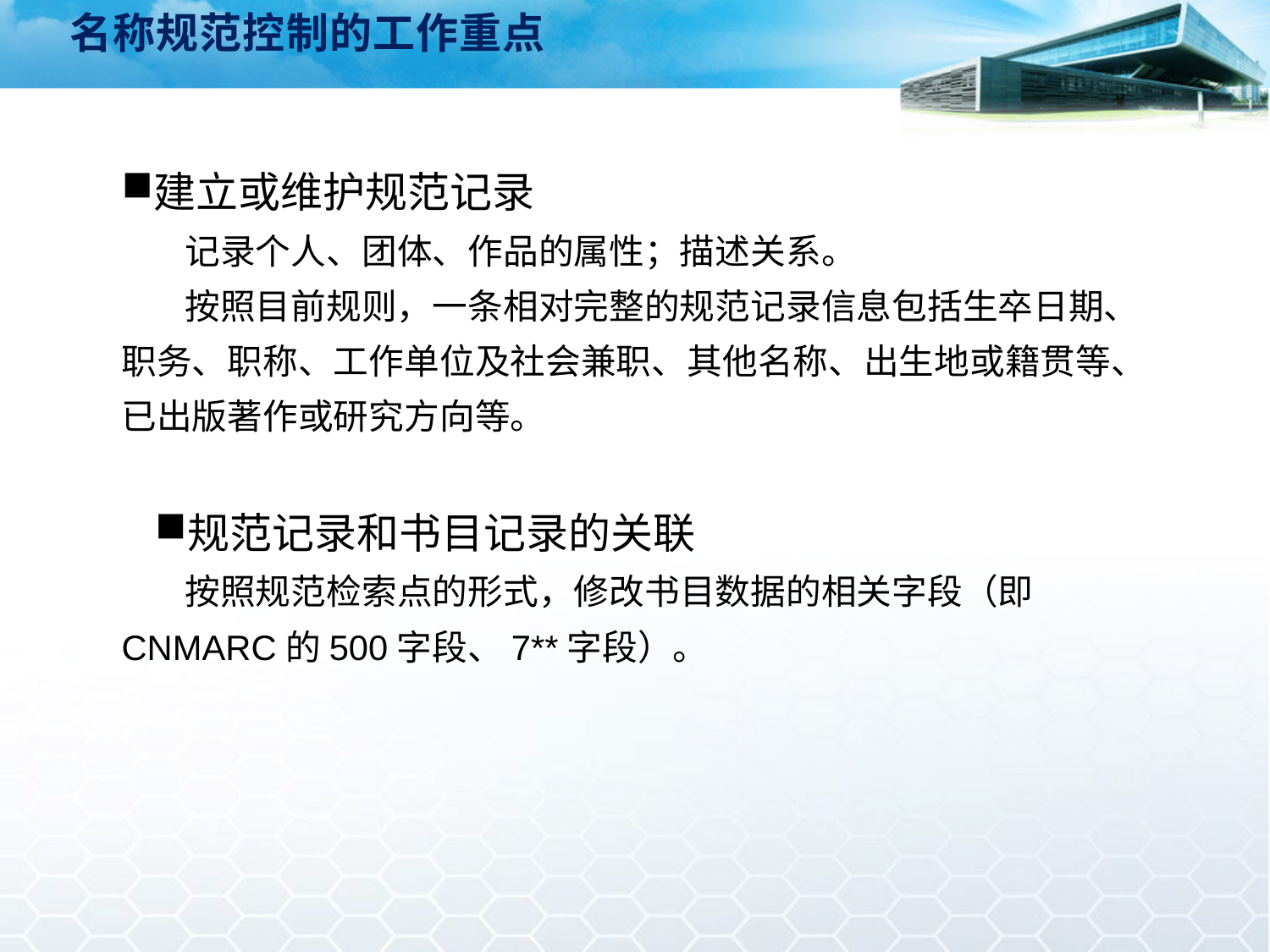

名称规范控制的工作重点
建立或维护规范记录
记录个人、团体、作品的属性；描述关系。
按照目前规则，一条相对完整的规范记录信息包括生卒日期、职务、职称、工作单位及社会兼职、其他名称、出生地或籍贯等、已出版著作或研究方向等。

规范记录和书目记录的关联
按照规范检索点的形式，修改书目数据的相关字段（即CNMARC的500字段、7**字段）。